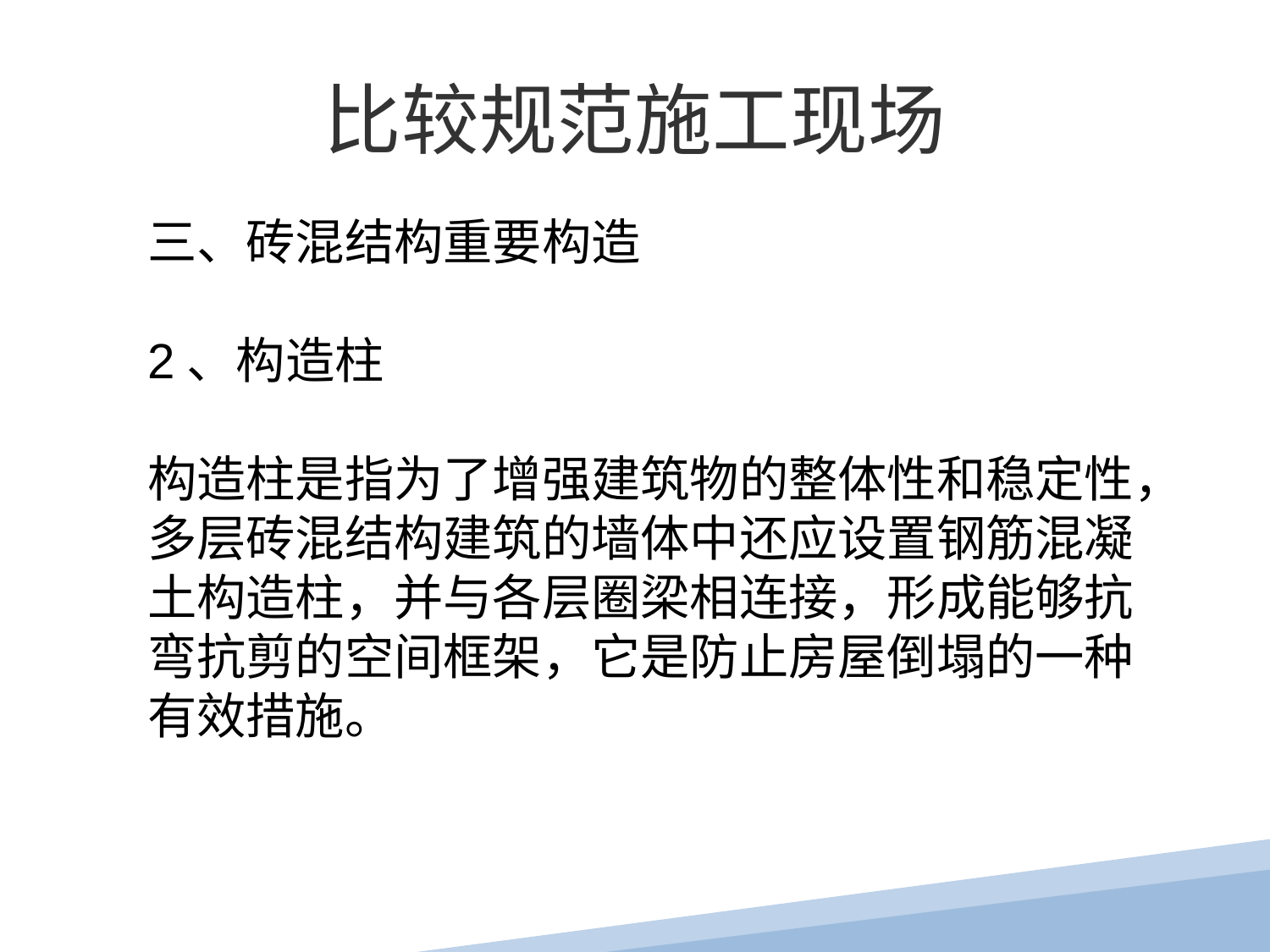

比较规范施工现场
三、砖混结构重要构造

2、构造柱

构造柱是指为了增强建筑物的整体性和稳定性，多层砖混结构建筑的墙体中还应设置钢筋混凝土构造柱，并与各层圈梁相连接，形成能够抗弯抗剪的空间框架，它是防止房屋倒塌的一种有效措施。